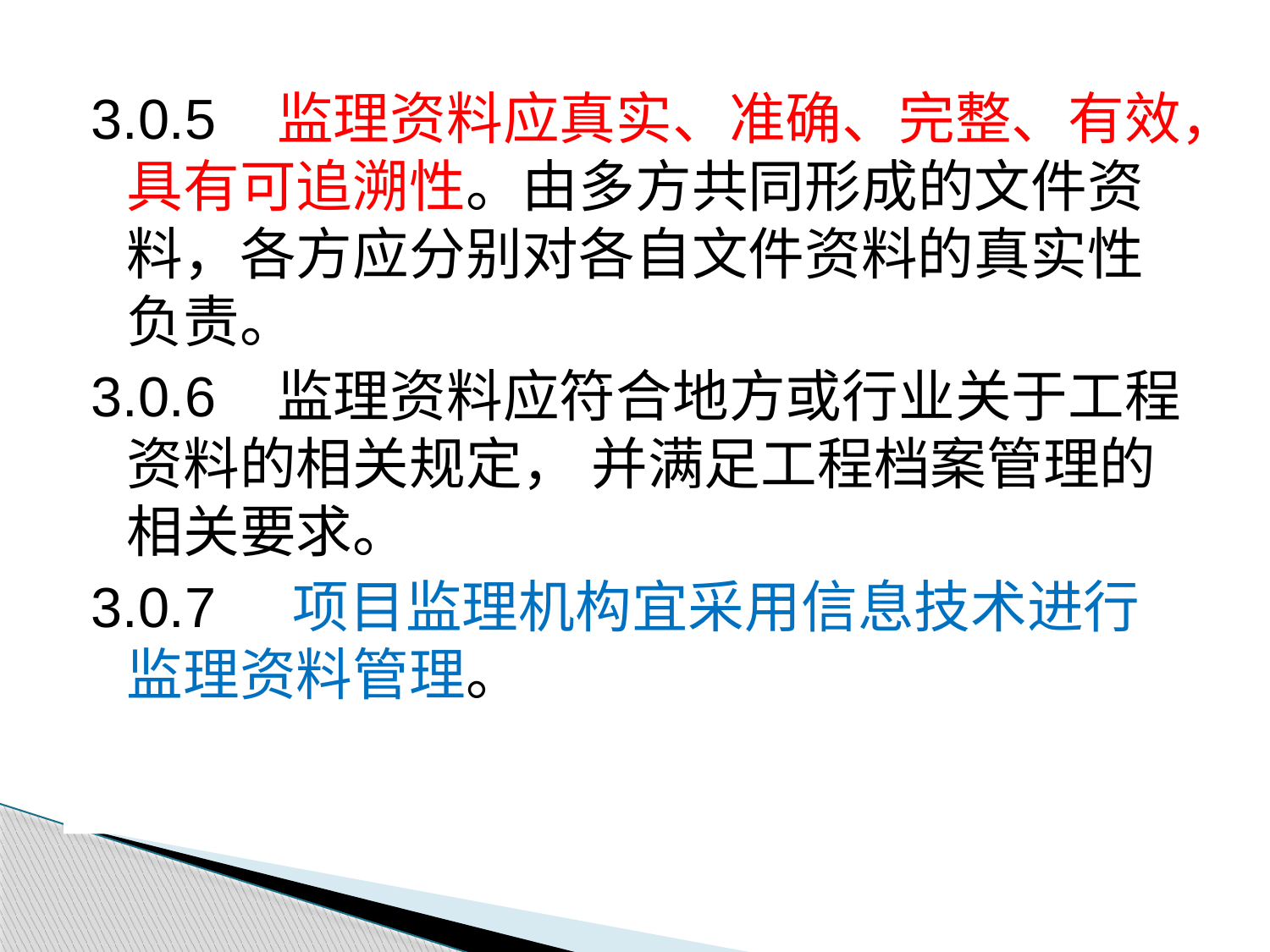

3.0.5   监理资料应真实、准确、完整、有效，具有可追溯性。由多方共同形成的文件资料，各方应分别对各自文件资料的真实性负责。
3.0.6   监理资料应符合地方或行业关于工程资料的相关规定， 并满足工程档案管理的相关要求。
3.0.7    项目监理机构宜采用信息技术进行监理资料管理。